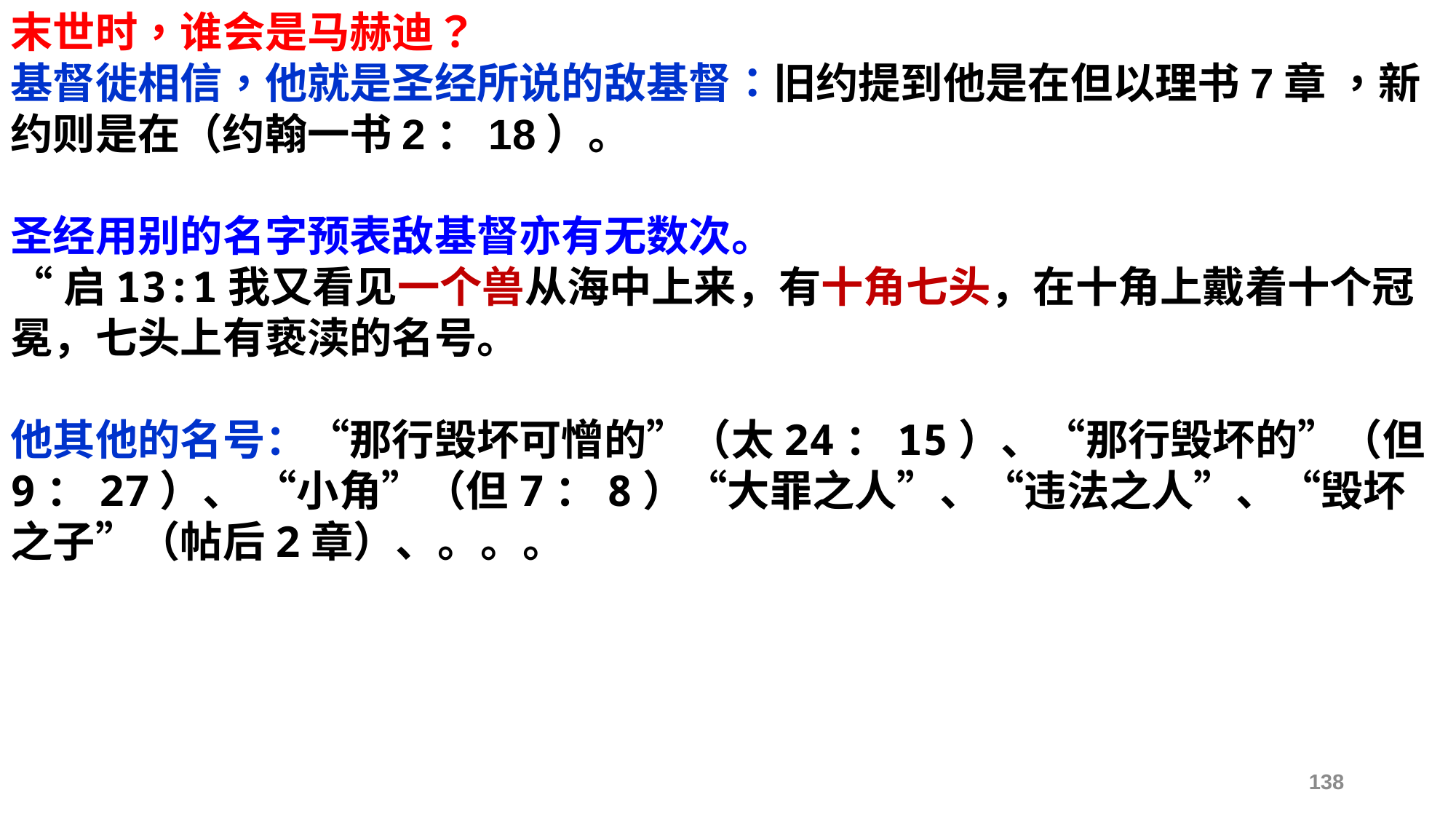

末世时，谁会是马赫迪？
基督徙相信，他就是圣经所说的敌基督：旧约提到他是在但以理书7章 ，新约则是在（约翰一书2：18）。

圣经用别的名字预表敌基督亦有无数次。
“启13:1我又看见一个兽从海中上来，有十角七头，在十角上戴着十个冠冕，七头上有亵渎的名号。

他其他的名号：“那行毁坏可憎的”（太24：15）、“那行毁坏的”（但9：27）、 “小角”（但7：8）“大罪之人”、“违法之人”、“毁坏之子”（帖后2章）、。。。
138